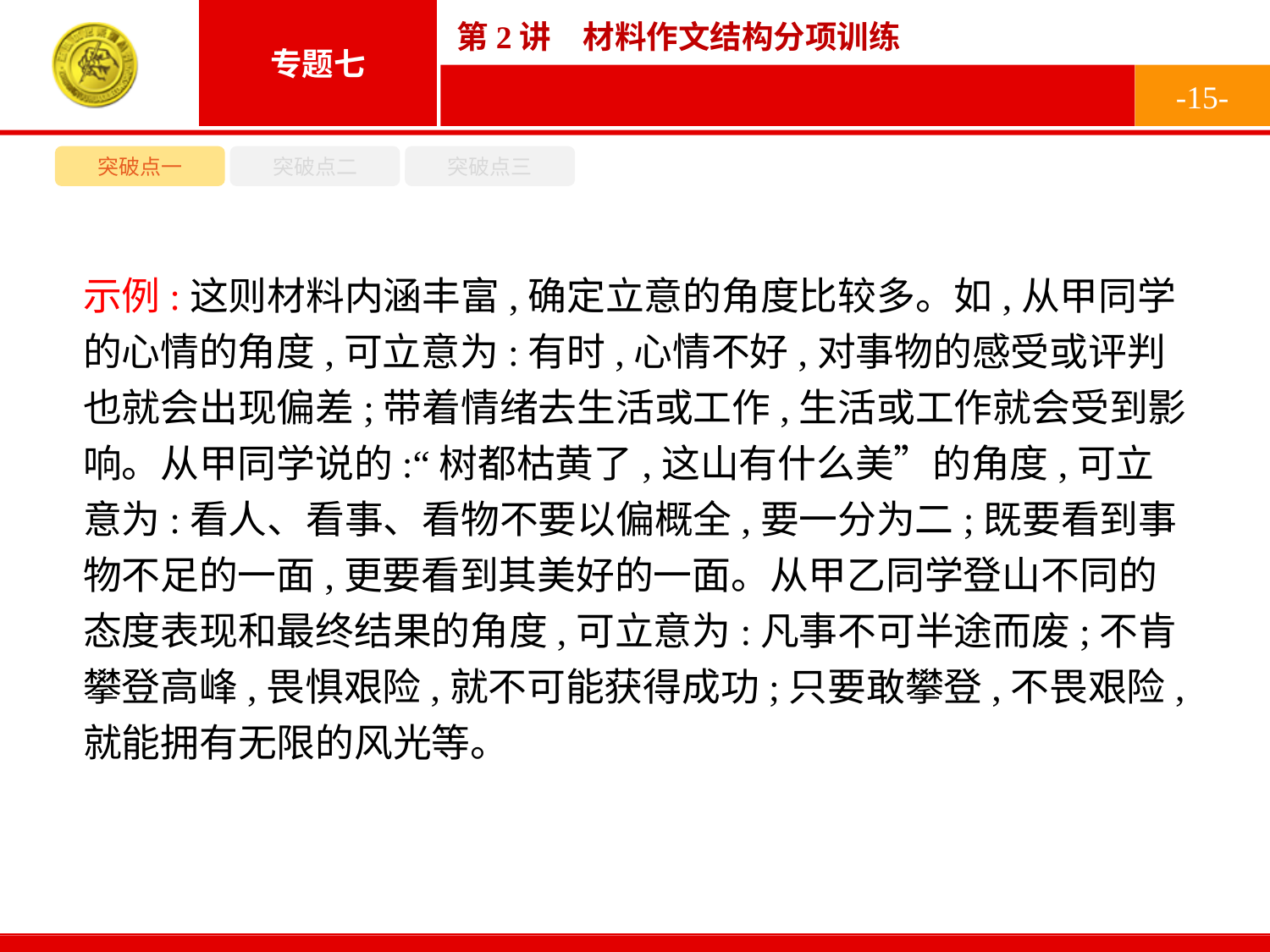

-15-
突破点一
突破点二
突破点三
示例:这则材料内涵丰富,确定立意的角度比较多。如,从甲同学的心情的角度,可立意为:有时,心情不好,对事物的感受或评判也就会出现偏差;带着情绪去生活或工作,生活或工作就会受到影响。从甲同学说的:“树都枯黄了,这山有什么美”的角度,可立意为:看人、看事、看物不要以偏概全,要一分为二;既要看到事物不足的一面,更要看到其美好的一面。从甲乙同学登山不同的态度表现和最终结果的角度,可立意为:凡事不可半途而废;不肯攀登高峰,畏惧艰险,就不可能获得成功;只要敢攀登,不畏艰险,就能拥有无限的风光等。